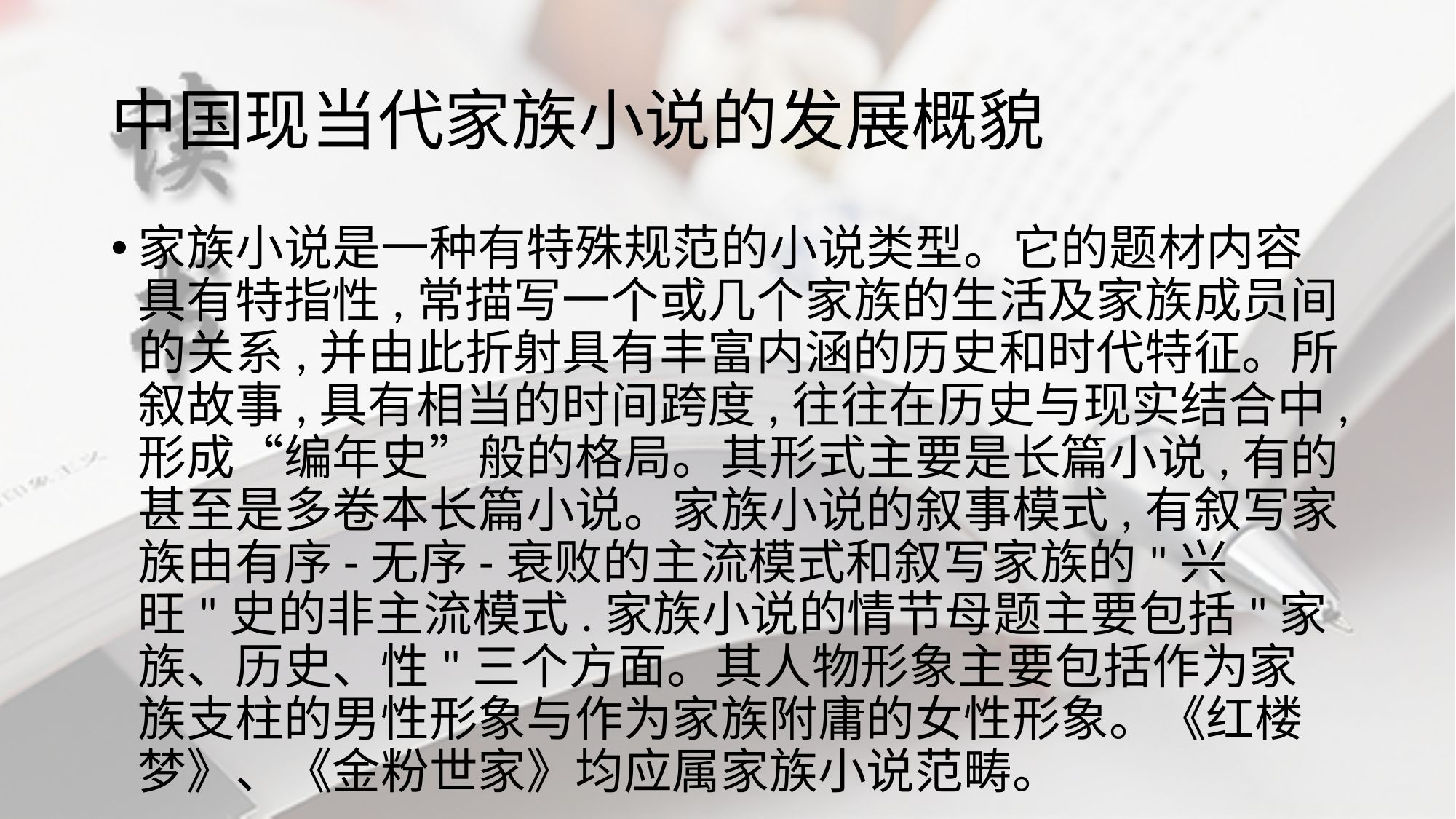

# 中国现当代家族小说的发展概貌
家族小说是一种有特殊规范的小说类型。它的题材内容具有特指性,常描写一个或几个家族的生活及家族成员间的关系,并由此折射具有丰富内涵的历史和时代特征。所叙故事,具有相当的时间跨度,往往在历史与现实结合中,形成“编年史”般的格局。其形式主要是长篇小说,有的甚至是多卷本长篇小说。家族小说的叙事模式,有叙写家族由有序-无序-衰败的主流模式和叙写家族的"兴旺"史的非主流模式.家族小说的情节母题主要包括"家族、历史、性"三个方面。其人物形象主要包括作为家族支柱的男性形象与作为家族附庸的女性形象。《红楼梦》、《金粉世家》均应属家族小说范畴。